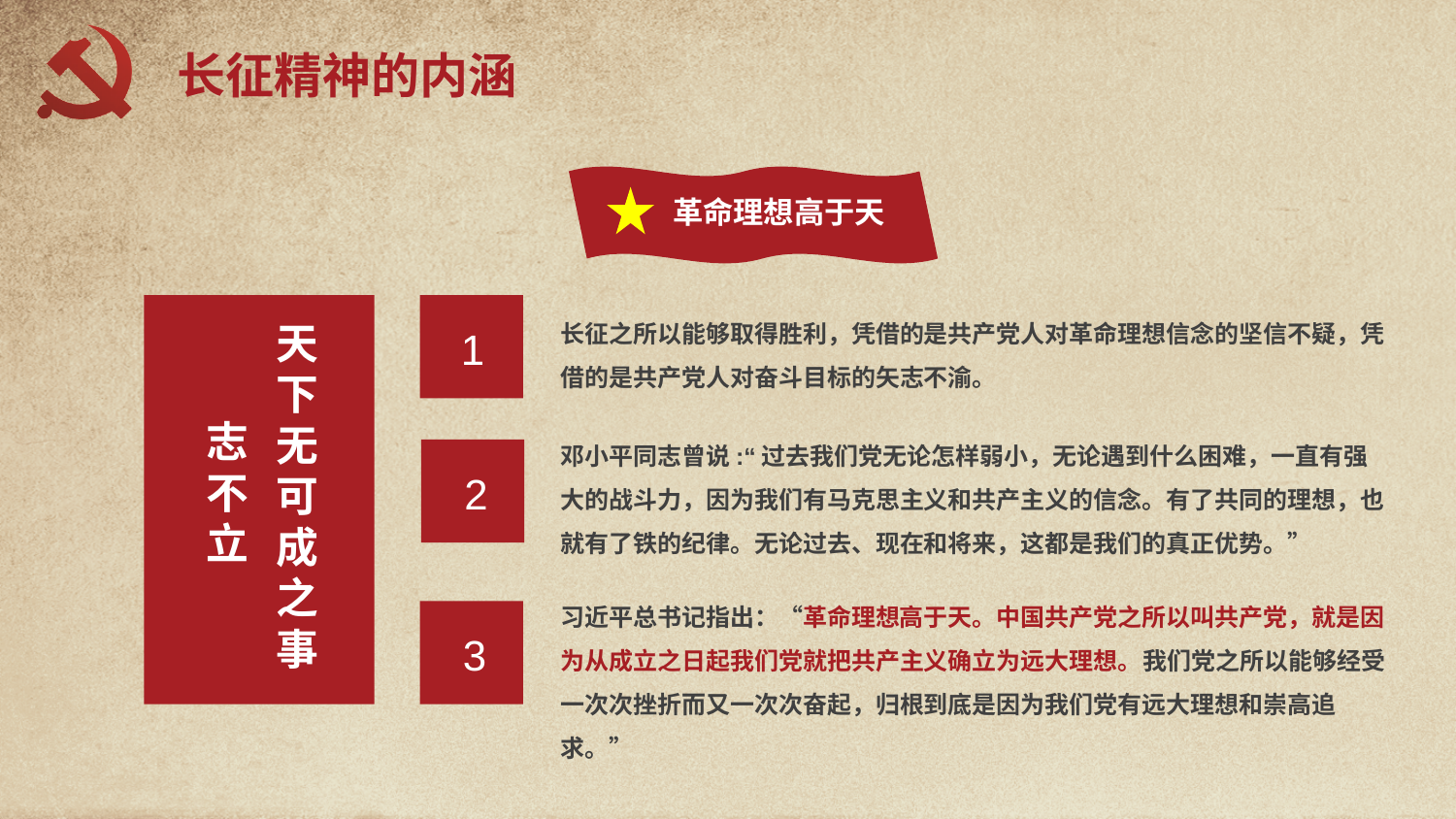

长征精神的内涵

革命理想高于天

1

长征之所以能够取得胜利，凭借的是共产党人对革命理想信念的坚信不疑，凭借的是共产党人对奋斗目标的矢志不渝。
天下无可成之事
志不立
邓小平同志曾说:“过去我们党无论怎样弱小，无论遇到什么困难，一直有强大的战斗力，因为我们有马克思主义和共产主义的信念。有了共同的理想，也就有了铁的纪律。无论过去、现在和将来，这都是我们的真正优势。”

2
习近平总书记指出：“革命理想高于天。中国共产党之所以叫共产党，就是因为从成立之日起我们党就把共产主义确立为远大理想。我们党之所以能够经受一次次挫折而又一次次奋起，归根到底是因为我们党有远大理想和崇高追求。”

3